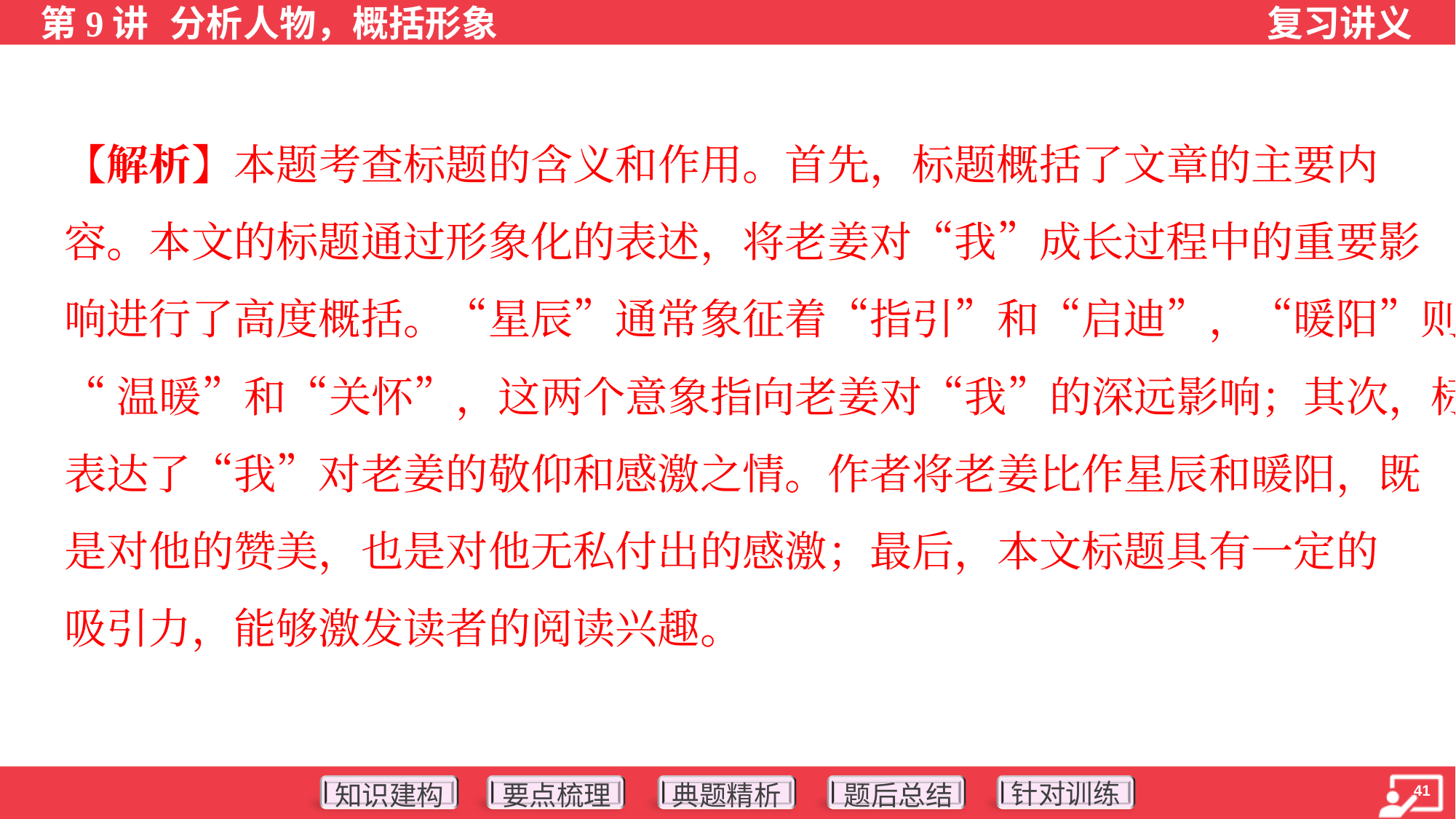

【解析】本题考查标题的含义和作用。首先，标题概括了文章的主要内
容。本文的标题通过形象化的表述，将老姜对“我”成长过程中的重要影
响进行了高度概括。“星辰”通常象征着“指引”和“启迪”，“暖阳”则代表着
“温暖”和“关怀”，这两个意象指向老姜对“我”的深远影响；其次，标题
表达了“我”对老姜的敬仰和感激之情。作者将老姜比作星辰和暖阳，既
是对他的赞美，也是对他无私付出的感激；最后，本文标题具有一定的
吸引力，能够激发读者的阅读兴趣。